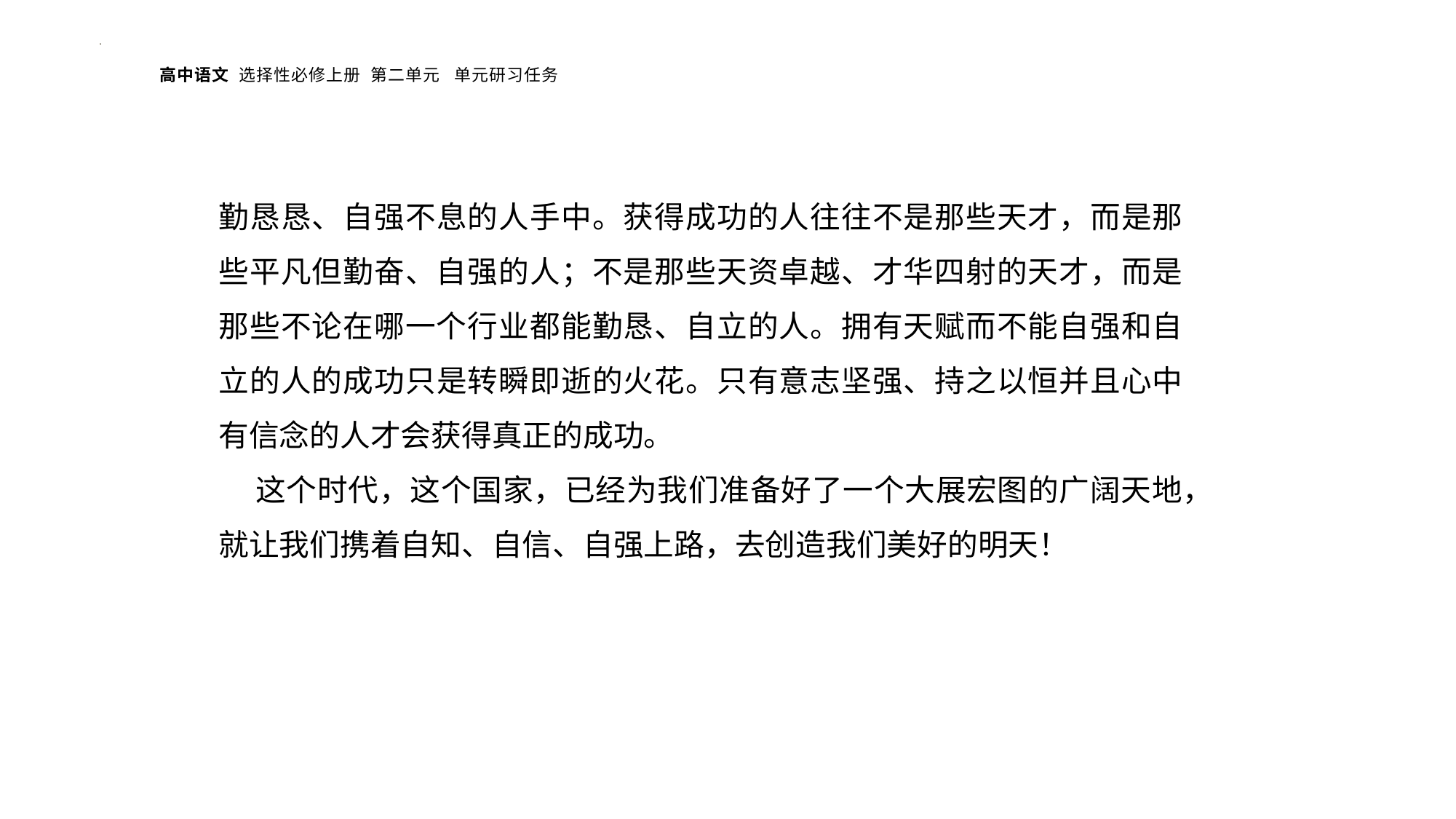

勤恳恳、自强不息的人手中。获得成功的人往往不是那些天才，而是那些平凡但勤奋、自强的人；不是那些天资卓越、才华四射的天才，而是那些不论在哪一个行业都能勤恳、自立的人。拥有天赋而不能自强和自立的人的成功只是转瞬即逝的火花。只有意志坚强、持之以恒并且心中有信念的人才会获得真正的成功。
    这个时代，这个国家，已经为我们准备好了一个大展宏图的广阔天地，就让我们携着自知、自信、自强上路，去创造我们美好的明天！